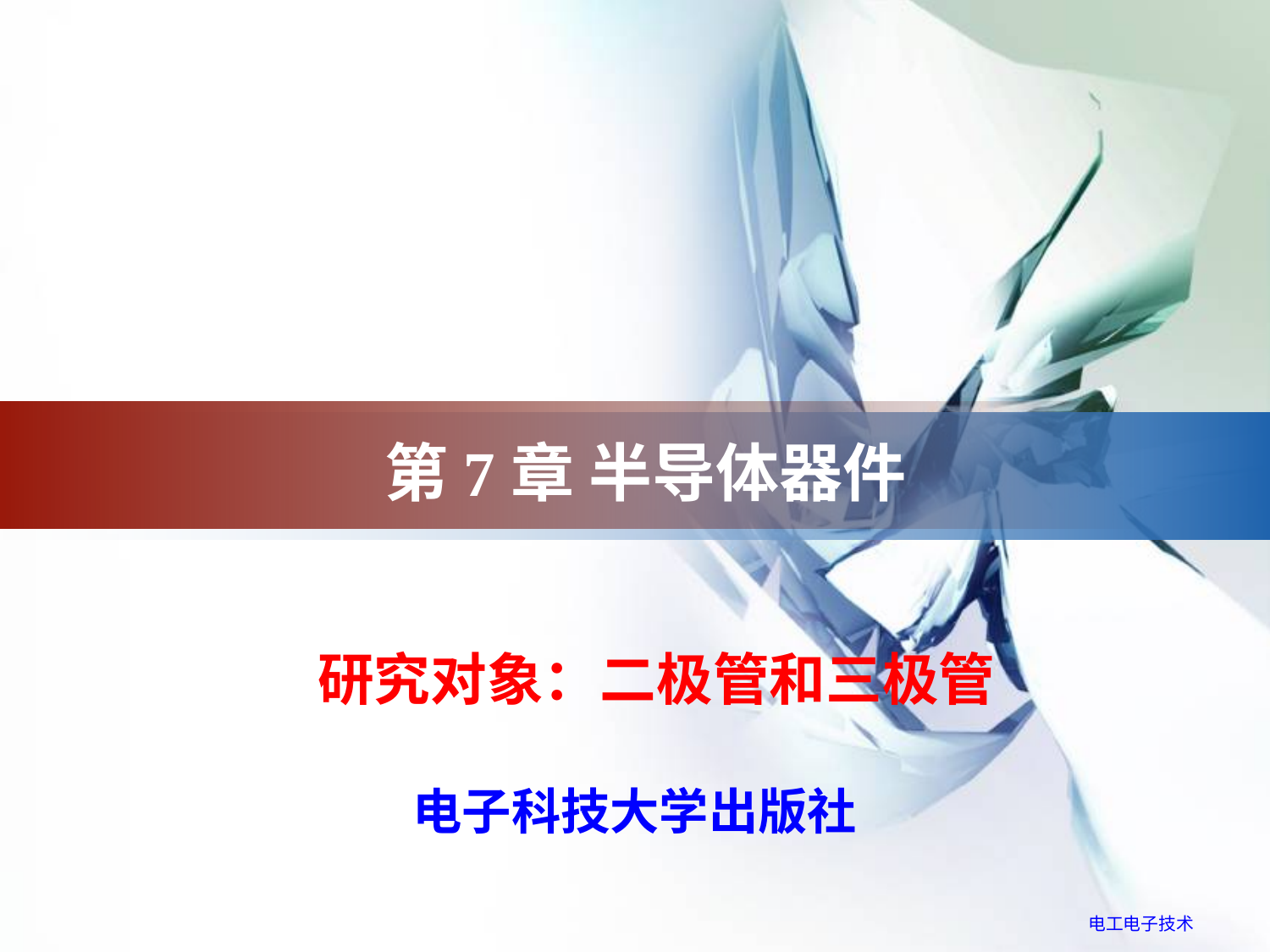

# 第7章 半导体器件
研究对象：二极管和三极管
电子科技大学出版社

电工电子技术